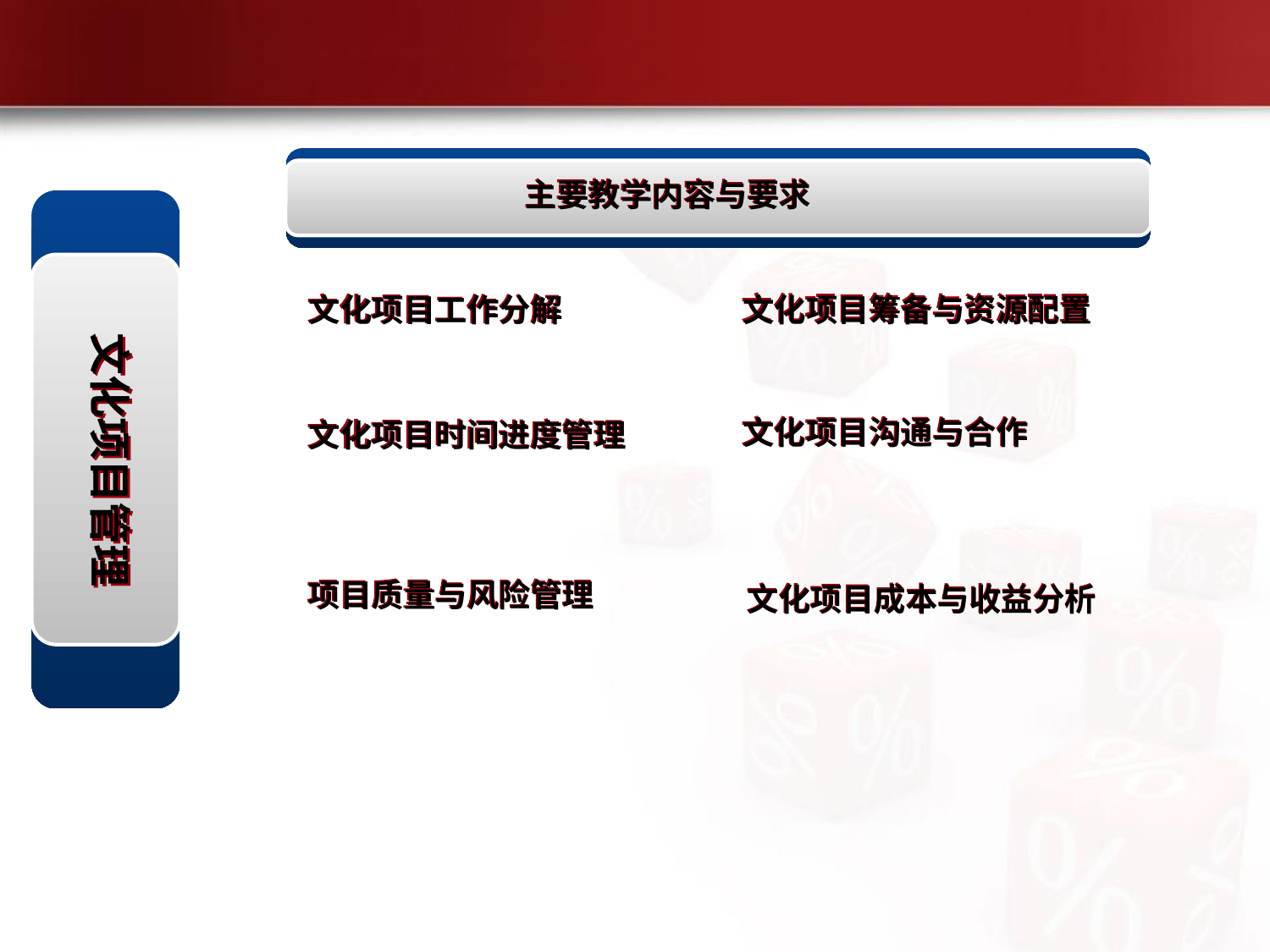

主要教学内容与要求

文化项目管理
文化项目筹备与资源配置
文化项目工作分解
文化项目沟通与合作
文化项目时间进度管理
项目质量与风险管理
文化项目成本与收益分析